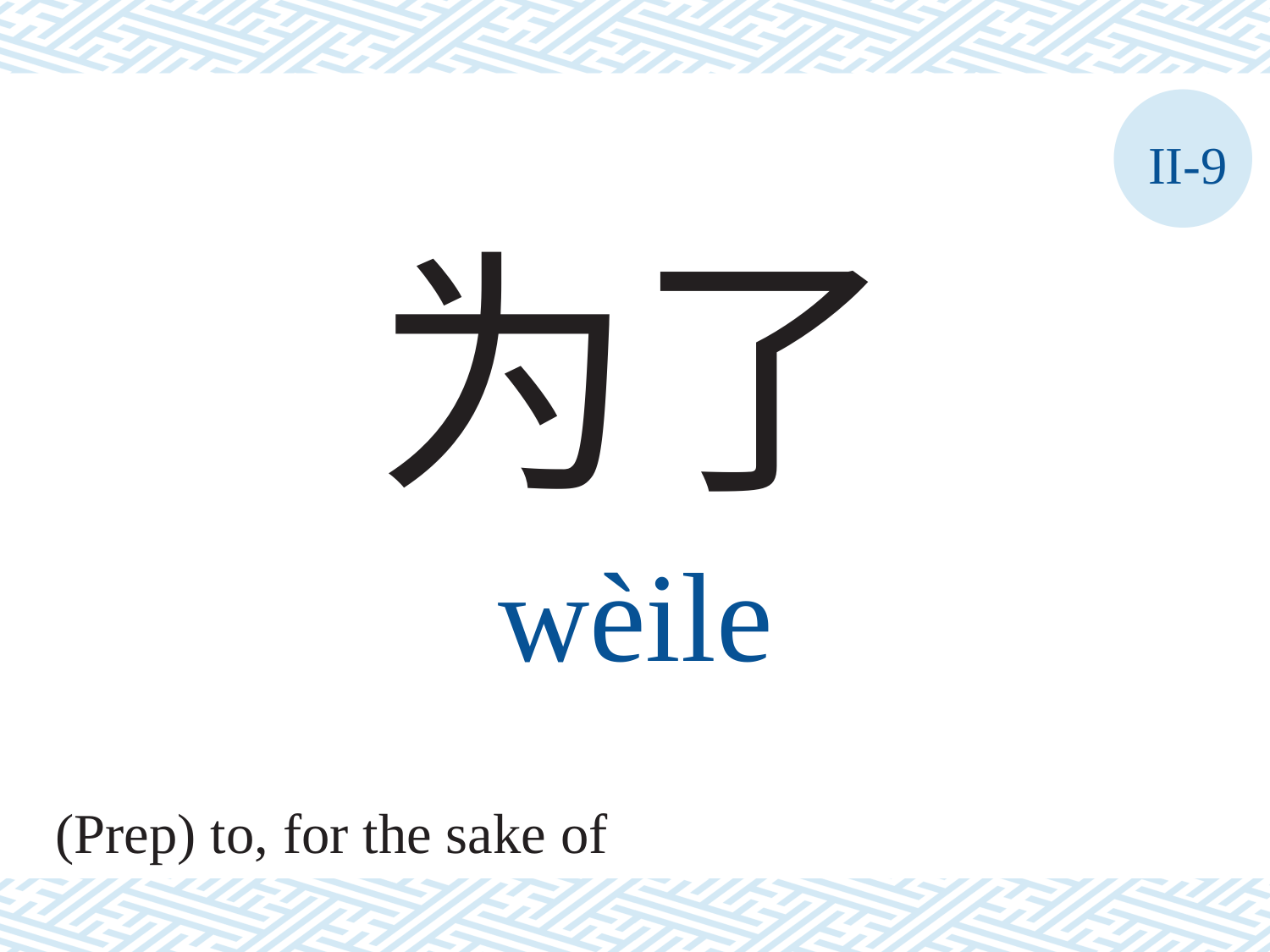

II-9
为了
wèile
(Prep) to, for the sake of